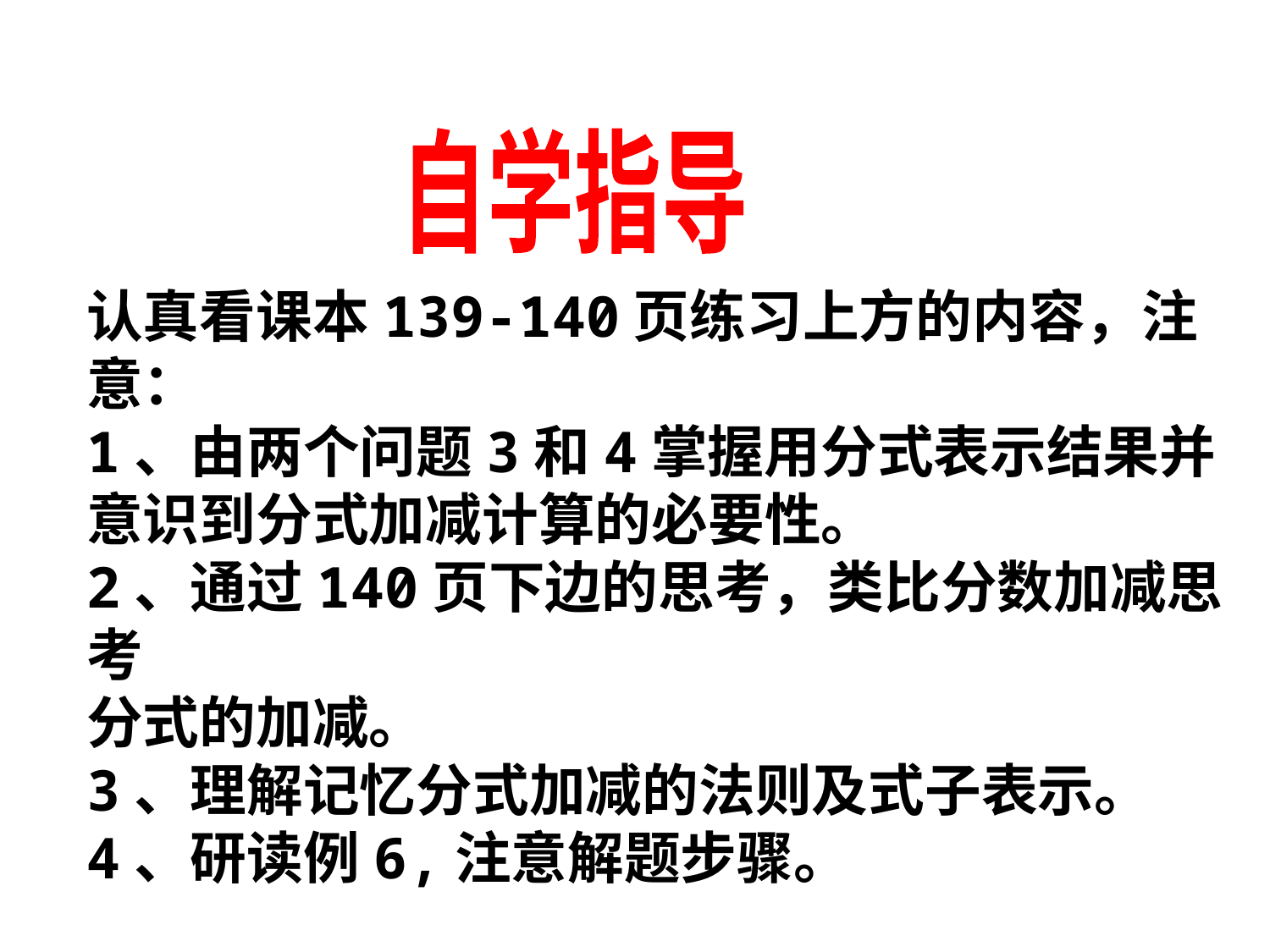

自学指导
认真看课本139-140页练习上方的内容，注意：
1、由两个问题3和4掌握用分式表示结果并
意识到分式加减计算的必要性。
2、通过140页下边的思考，类比分数加减思考
分式的加减。
3、理解记忆分式加减的法则及式子表示。
4、研读例6,注意解题步骤。

     6分钟后检测，看谁的自学效果最好！